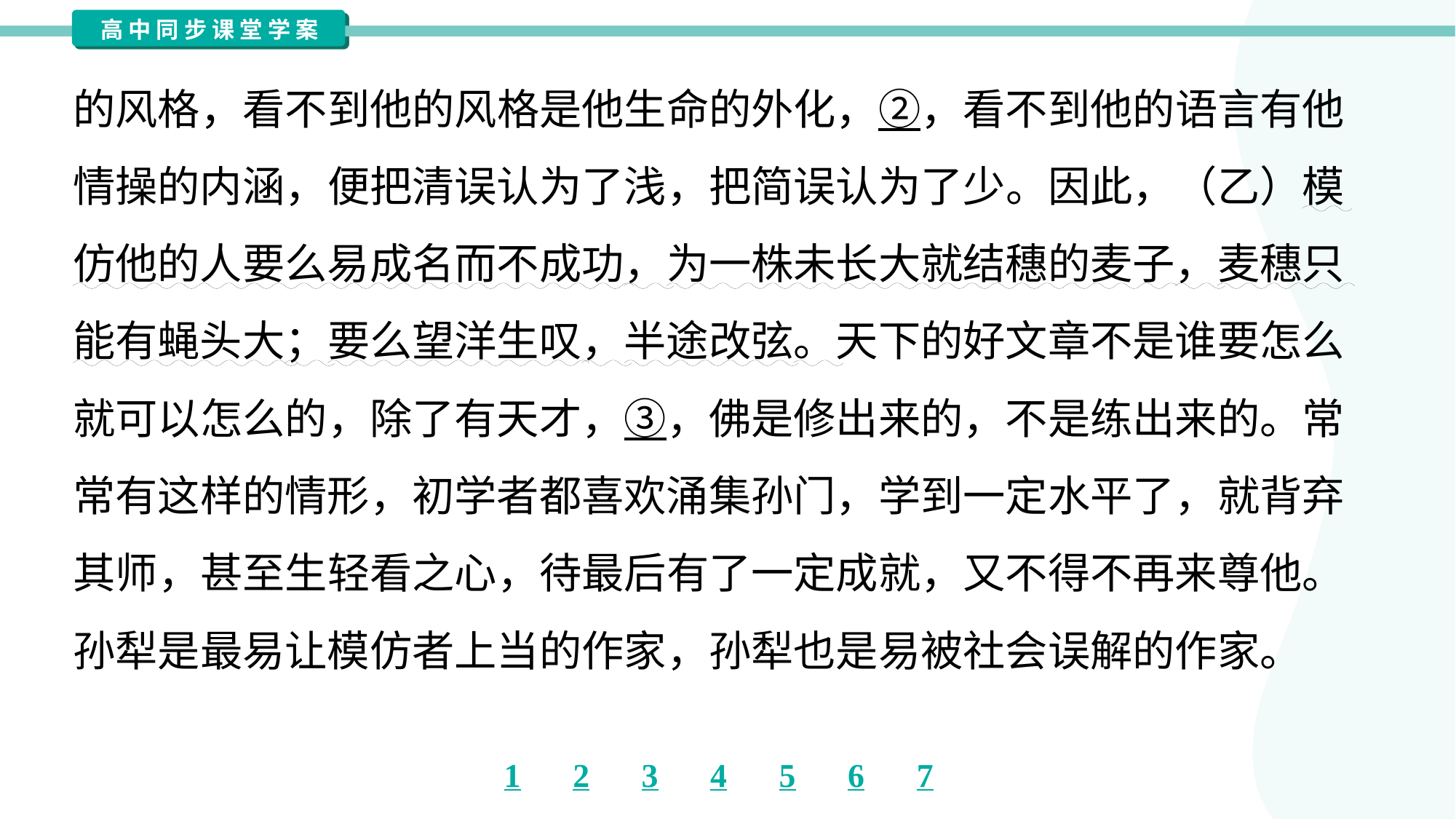

的风格，看不到他的风格是他生命的外化，②，看不到他的语言有他
情操的内涵，便把清误认为了浅，把简误认为了少。因此，（乙）模
仿他的人要么易成名而不成功，为一株未长大就结穗的麦子，麦穗只
能有蝇头大；要么望洋生叹，半途改弦。天下的好文章不是谁要怎么
就可以怎么的，除了有天才，③，佛是修出来的，不是练出来的。常
常有这样的情形，初学者都喜欢涌集孙门，学到一定水平了，就背弃
其师，甚至生轻看之心，待最后有了一定成就，又不得不再来尊他。
孙犁是最易让模仿者上当的作家，孙犁也是易被社会误解的作家。